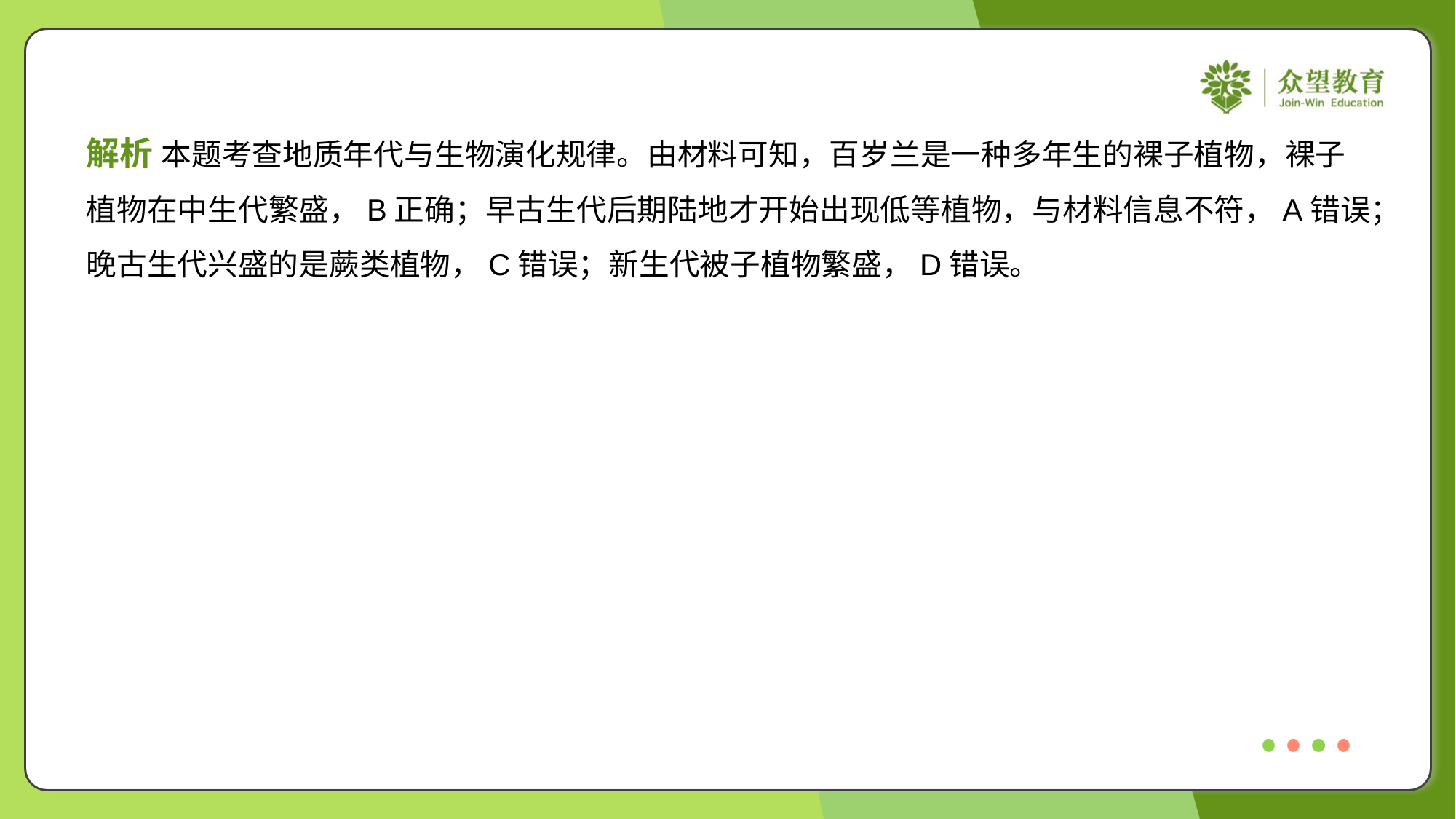

解析 本题考查地质年代与生物演化规律。由材料可知，百岁兰是一种多年生的裸子植物，裸子
植物在中生代繁盛，B正确；早古生代后期陆地才开始出现低等植物，与材料信息不符，A错误；
晚古生代兴盛的是蕨类植物，C错误；新生代被子植物繁盛，D错误。